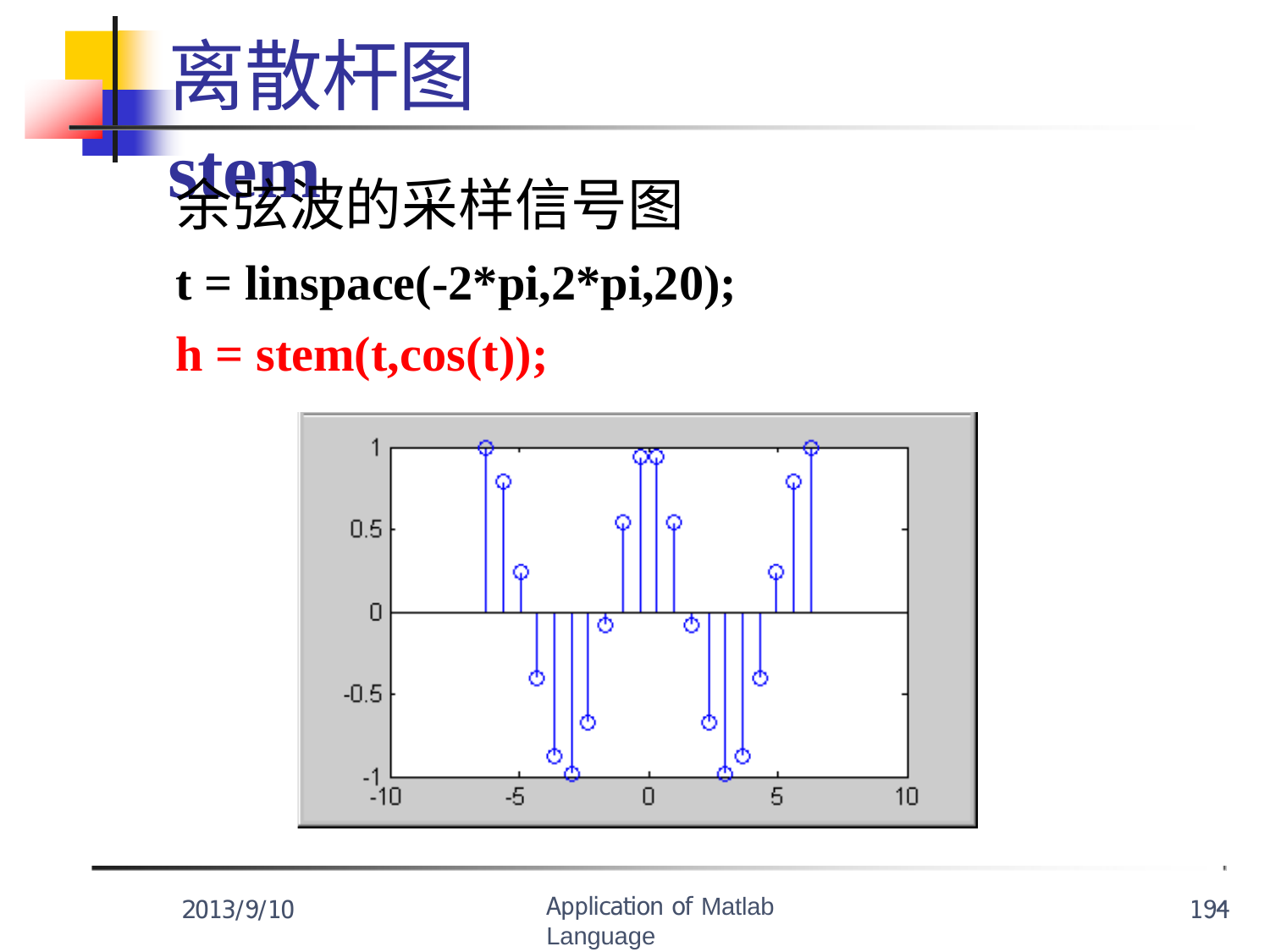

离散杆图stem
余弦波的采样信号图

t = linspace(-2*pi,2*pi,20);

h = stem(t,cos(t));

Application of Matlab Language
2013/9/10
194